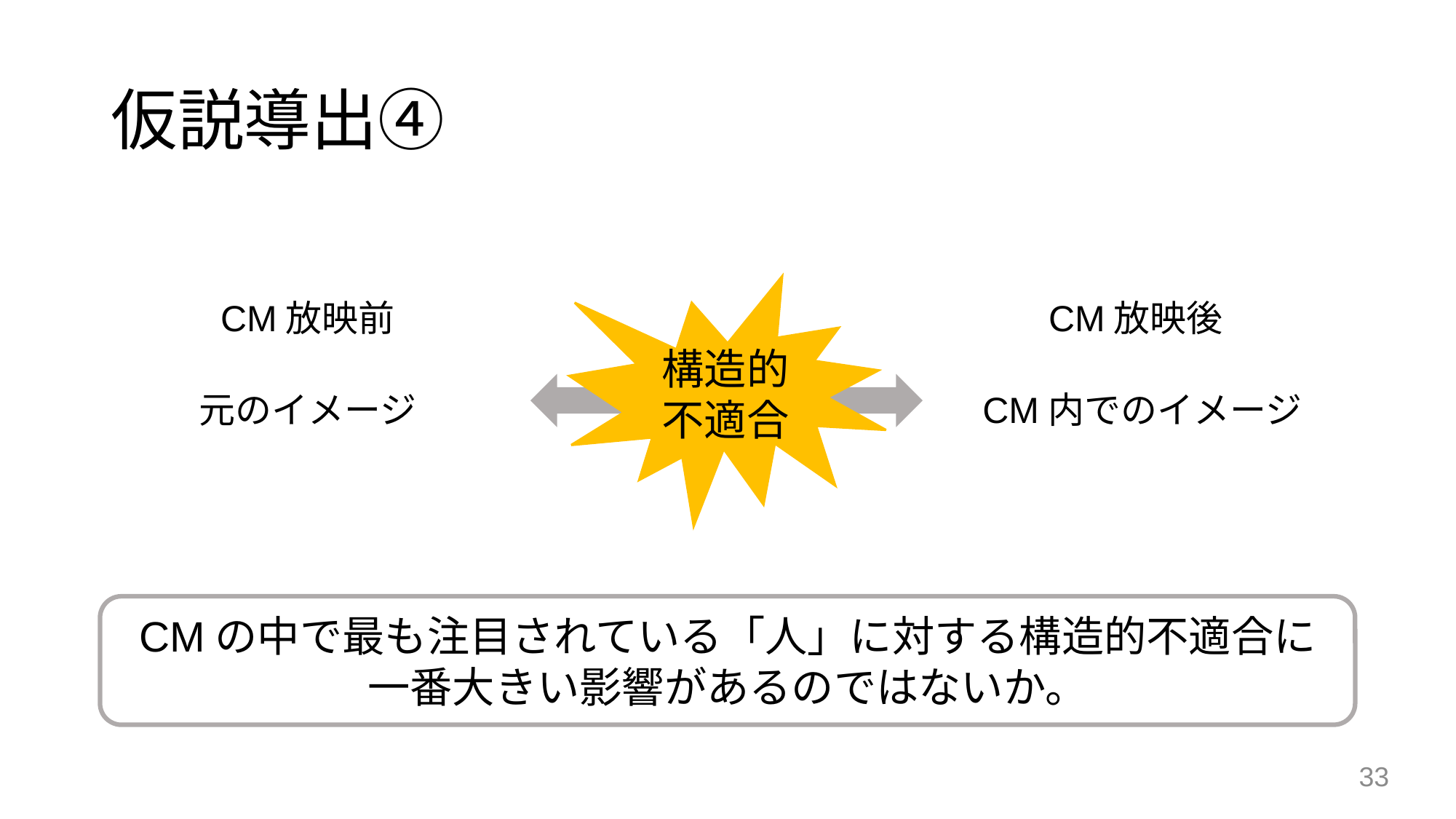

# 仮説導出④

構造的不適合

CM放映後
CM放映前
元のイメージ
CM内でのイメージ
CMの中で最も注目されている「人」に対する構造的不適合に
一番大きい影響があるのではないか。
33